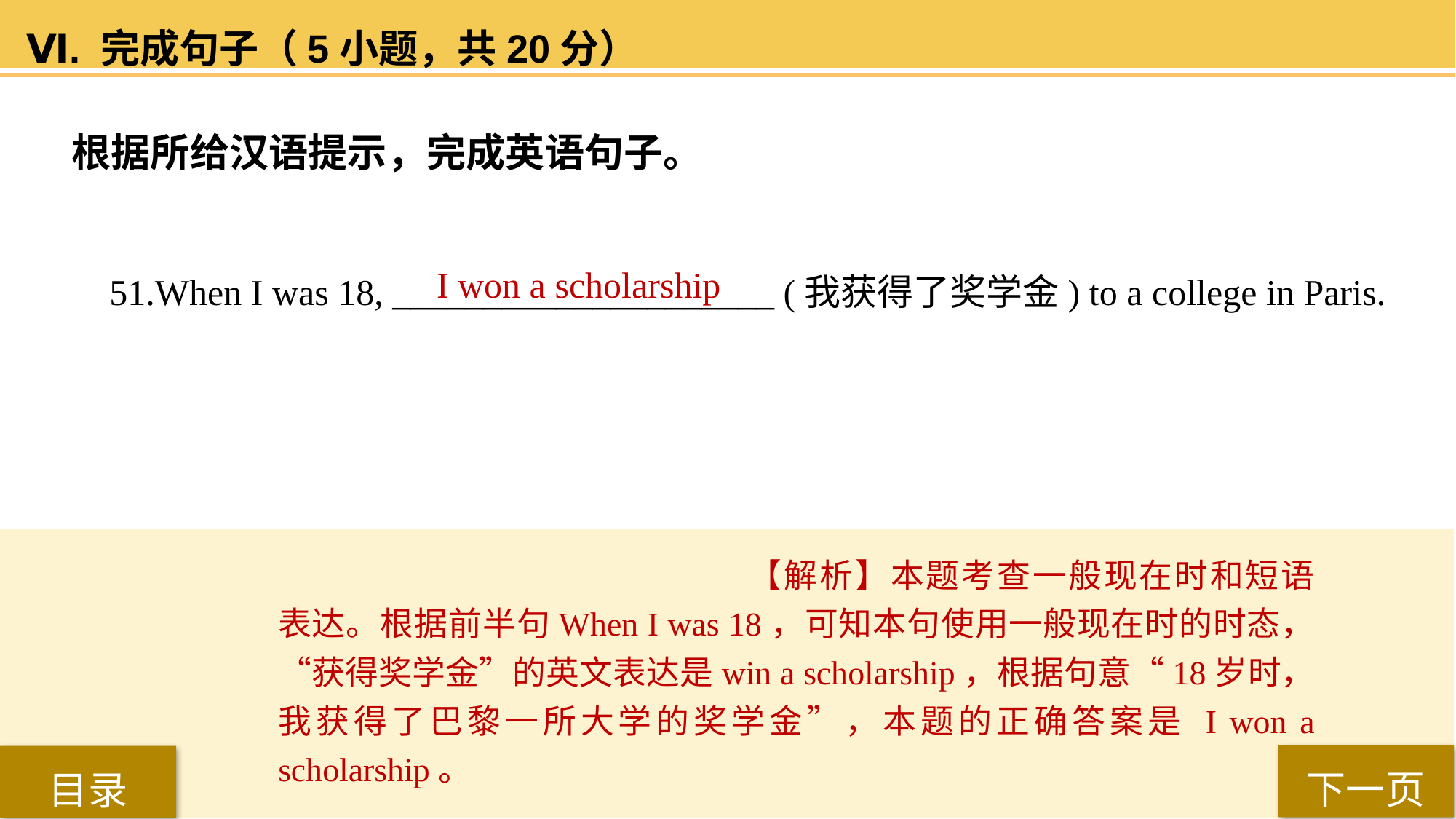

Ⅵ. 完成句子（5小题，共20分）
根据所给汉语提示，完成英语句子。
51.When I was 18, _____________________ (我获得了奖学金) to a college in Paris.
I won a scholarship
【解析】本题考查一般现在时和短语表达。根据前半句When I was 18，可知本句使用一般现在时的时态，“获得奖学金”的英文表达是win a scholarship，根据句意“18岁时，我获得了巴黎一所大学的奖学金”，本题的正确答案是 I won a scholarship。